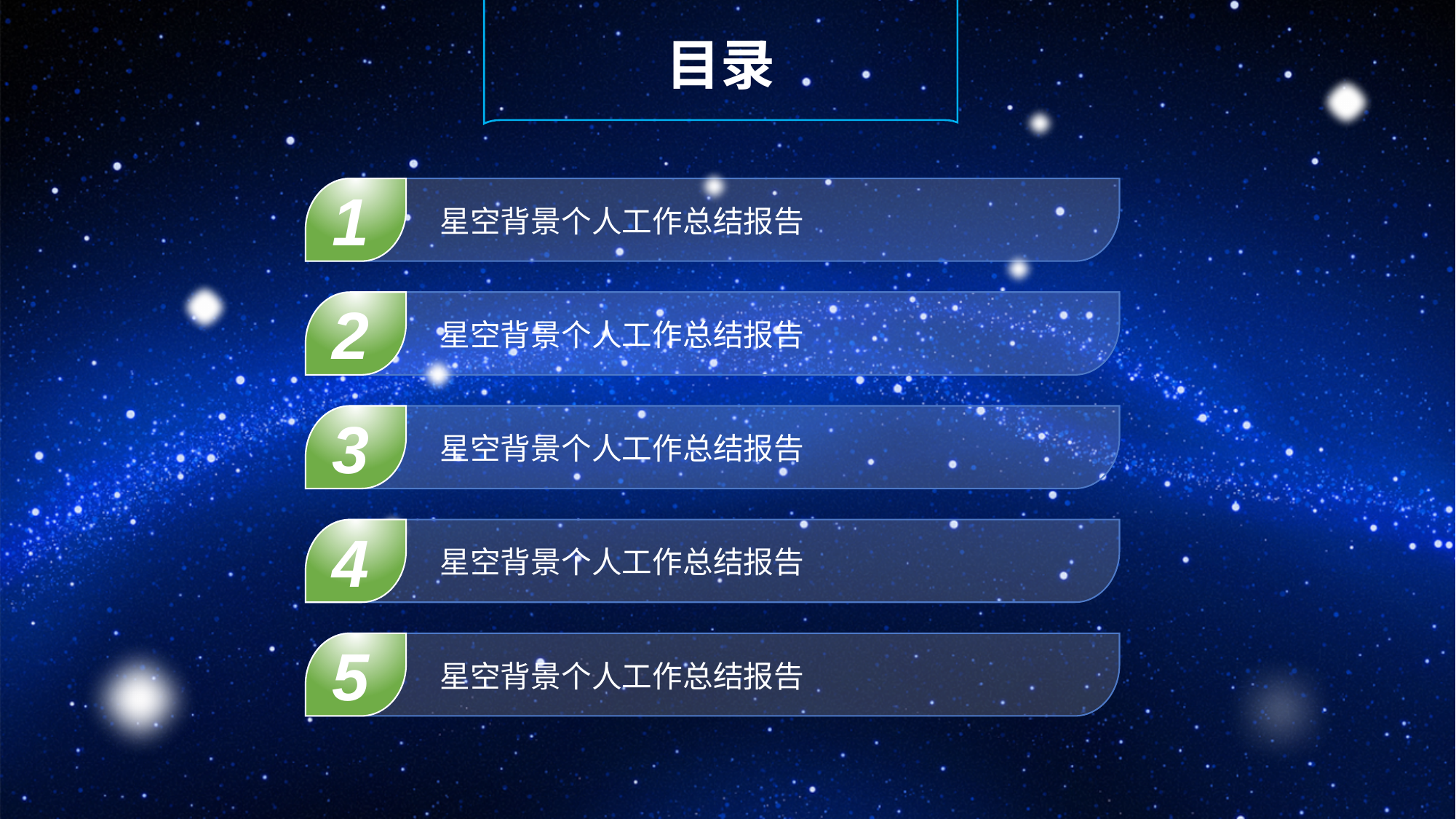

目录

1

星空背景个人工作总结报告

2

星空背景个人工作总结报告

3

星空背景个人工作总结报告

4

星空背景个人工作总结报告
5

星空背景个人工作总结报告